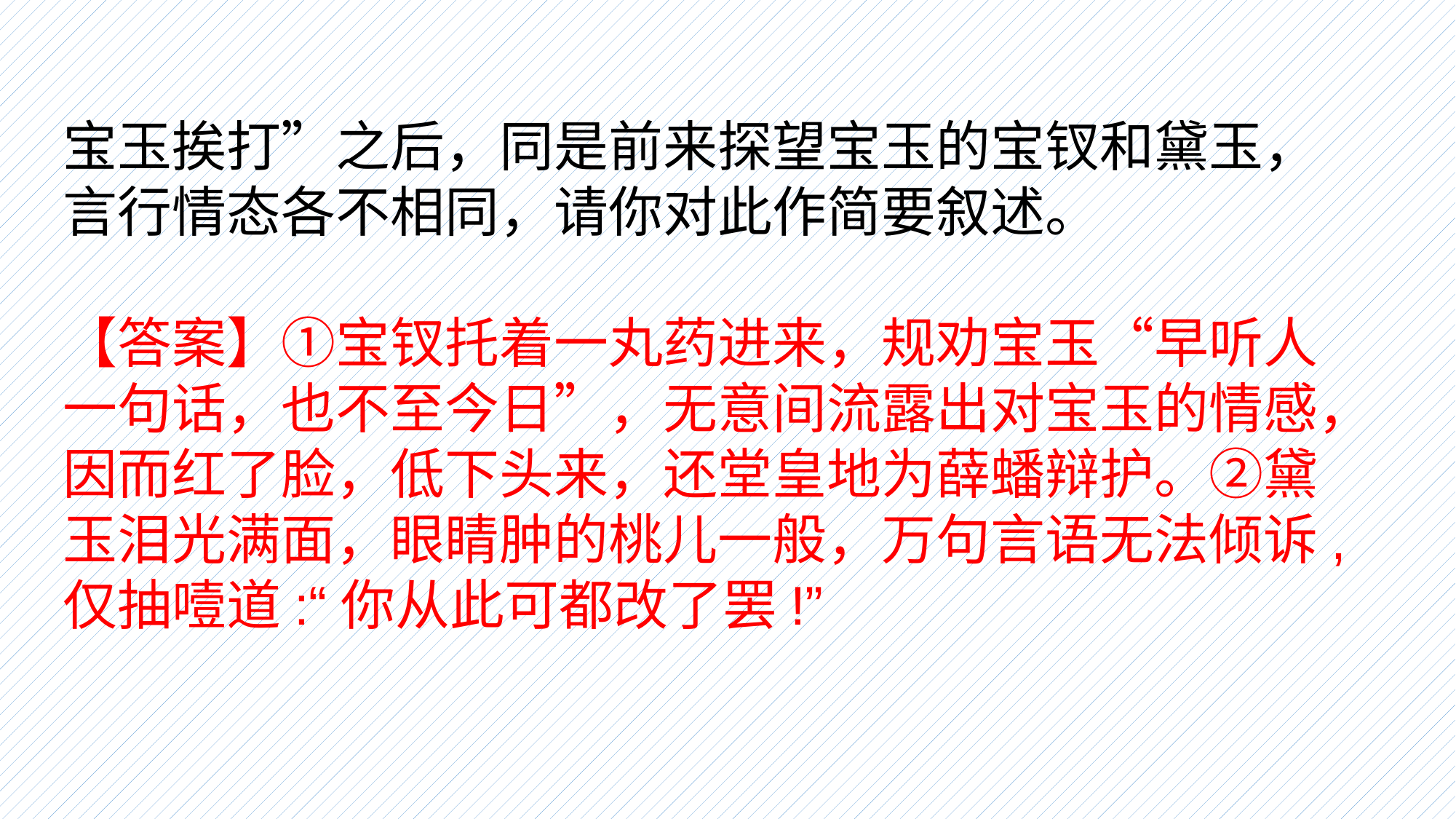

宝玉挨打”之后，同是前来探望宝玉的宝钗和黛玉，言行情态各不相同，请你对此作简要叙述。

【答案】①宝钗托着一丸药进来，规劝宝玉“早听人一句话，也不至今日”，无意间流露出对宝玉的情感，因而红了脸，低下头来，还堂皇地为薛蟠辩护。②黛玉泪光满面，眼睛肿的桃儿一般，万句言语无法倾诉,仅抽噎道:“你从此可都改了罢!”